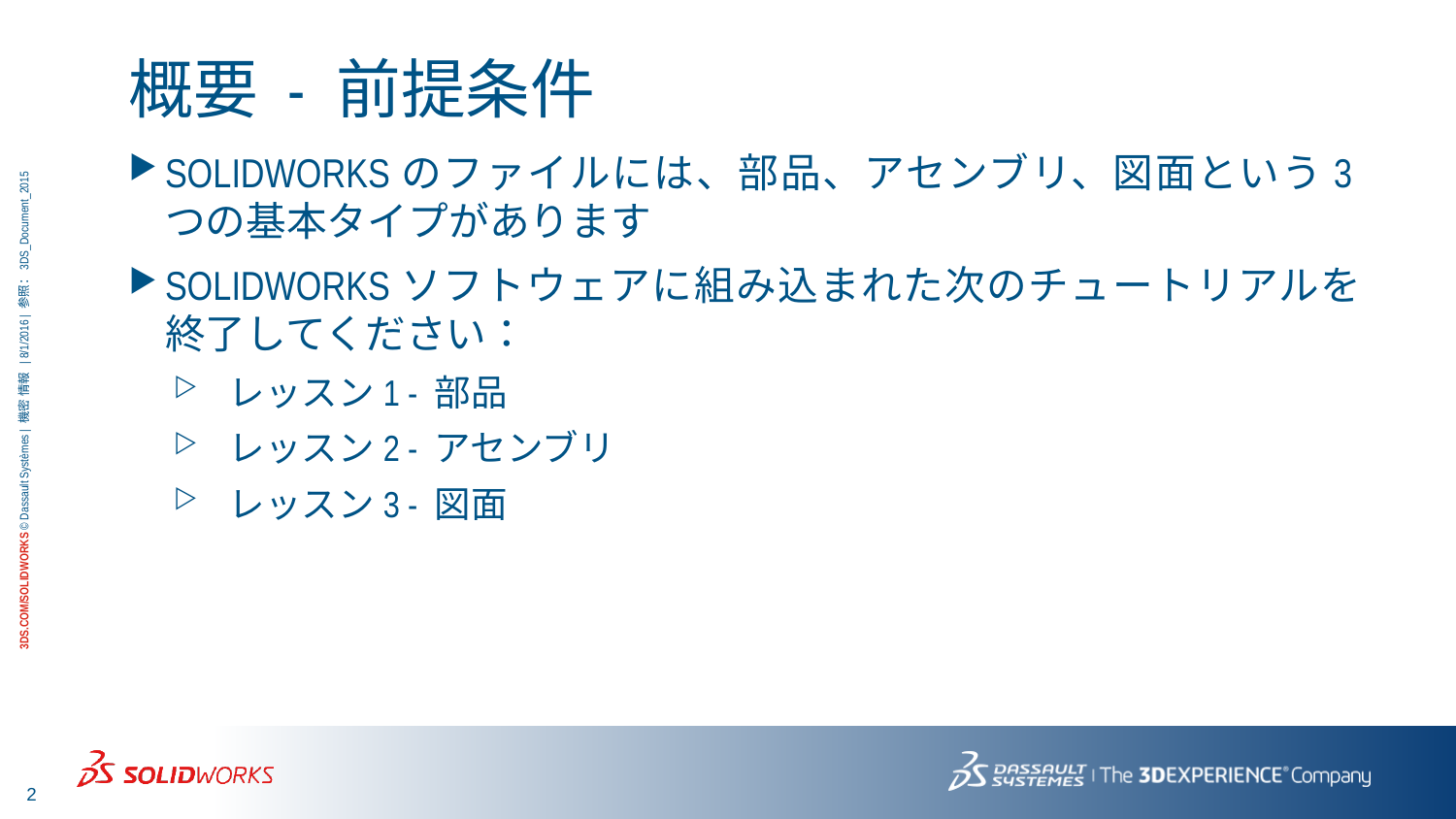

# 概要 - 前提条件
SOLIDWORKSのファイルには、部品、アセンブリ、図面という3つの基本タイプがあります
SOLIDWORKSソフトウェアに組み込まれた次のチュートリアルを終了してください：
レッスン1 - 部品
レッスン2 - アセンブリ
レッスン3 - 図面